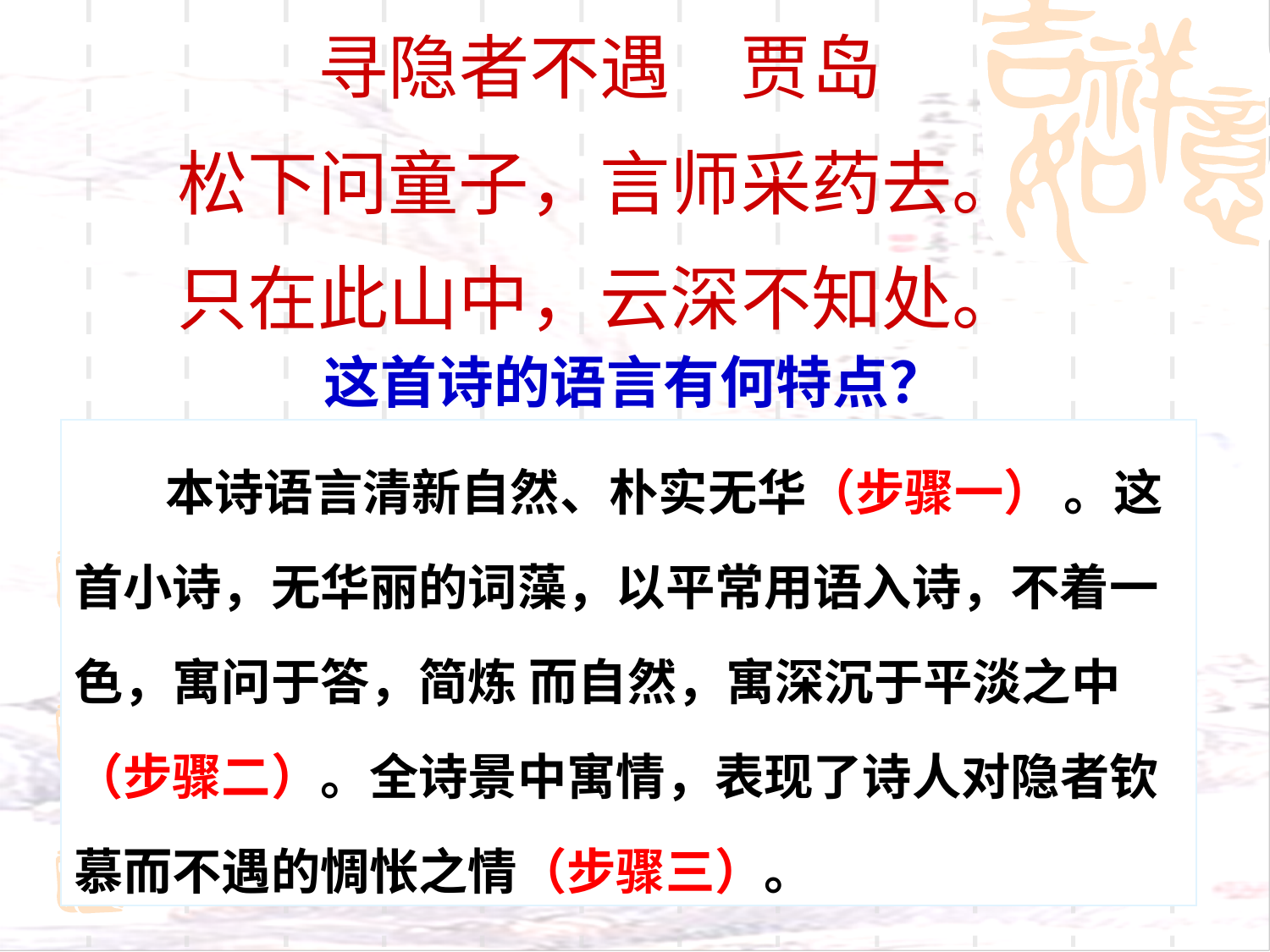

寻隐者不遇　贾岛
松下问童子，言师采药去。
只在此山中，云深不知处。
这首诗的语言有何特点？
　　本诗语言清新自然、朴实无华（步骤一） 。这首小诗，无华丽的词藻，以平常用语入诗，不着一色，寓问于答，简炼 而自然，寓深沉于平淡之中（步骤二）。全诗景中寓情，表现了诗人对隐者钦慕而不遇的惆怅之情（步骤三）。